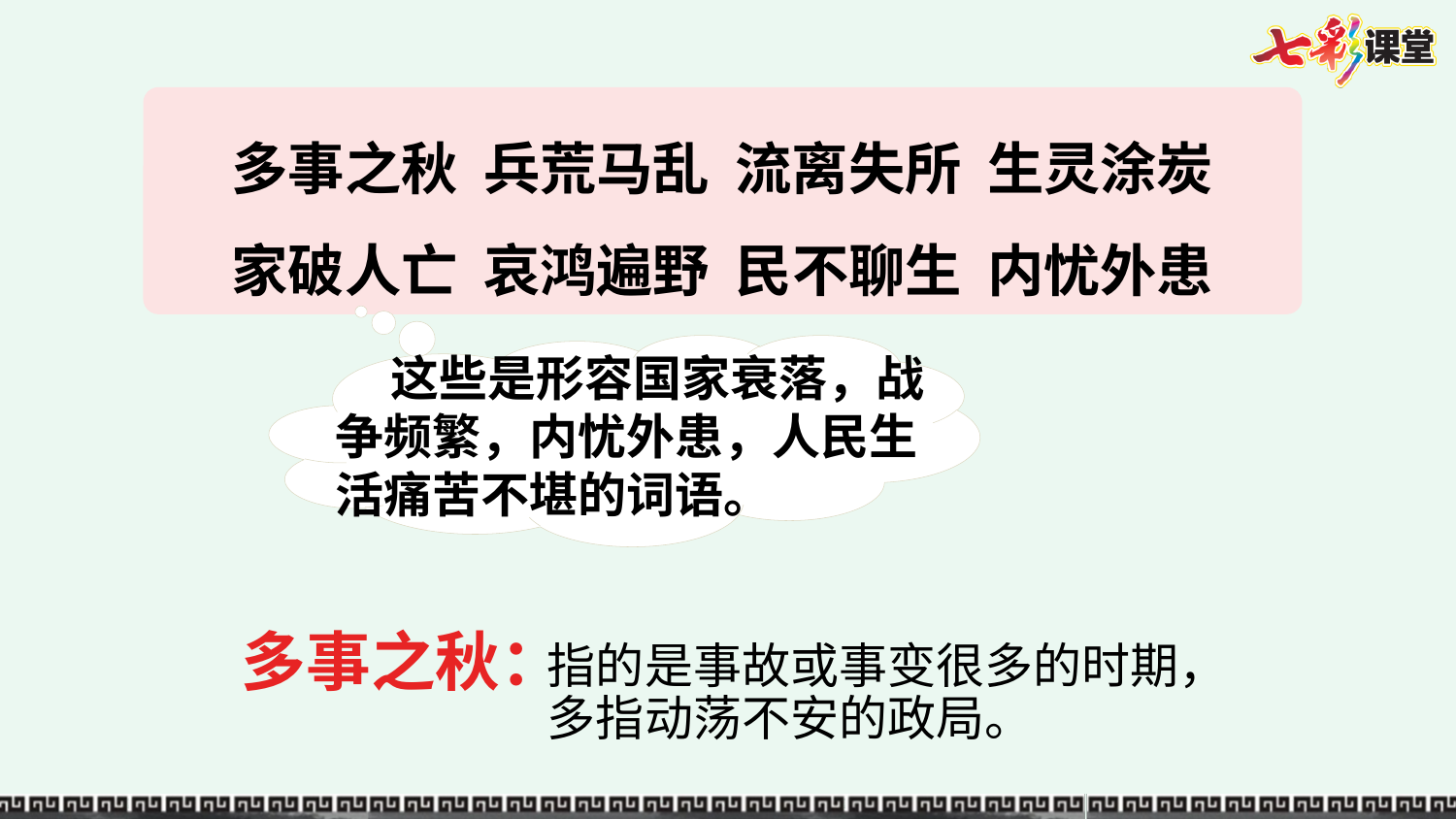

多事之秋  兵荒马乱  流离失所  生灵涂炭
家破人亡  哀鸿遍野  民不聊生  内忧外患

    这些是形容国家衰落，战争频繁，内忧外患，人民生活痛苦不堪的词语。
多事之秋：
指的是事故或事变很多的时期，多指动荡不安的政局。